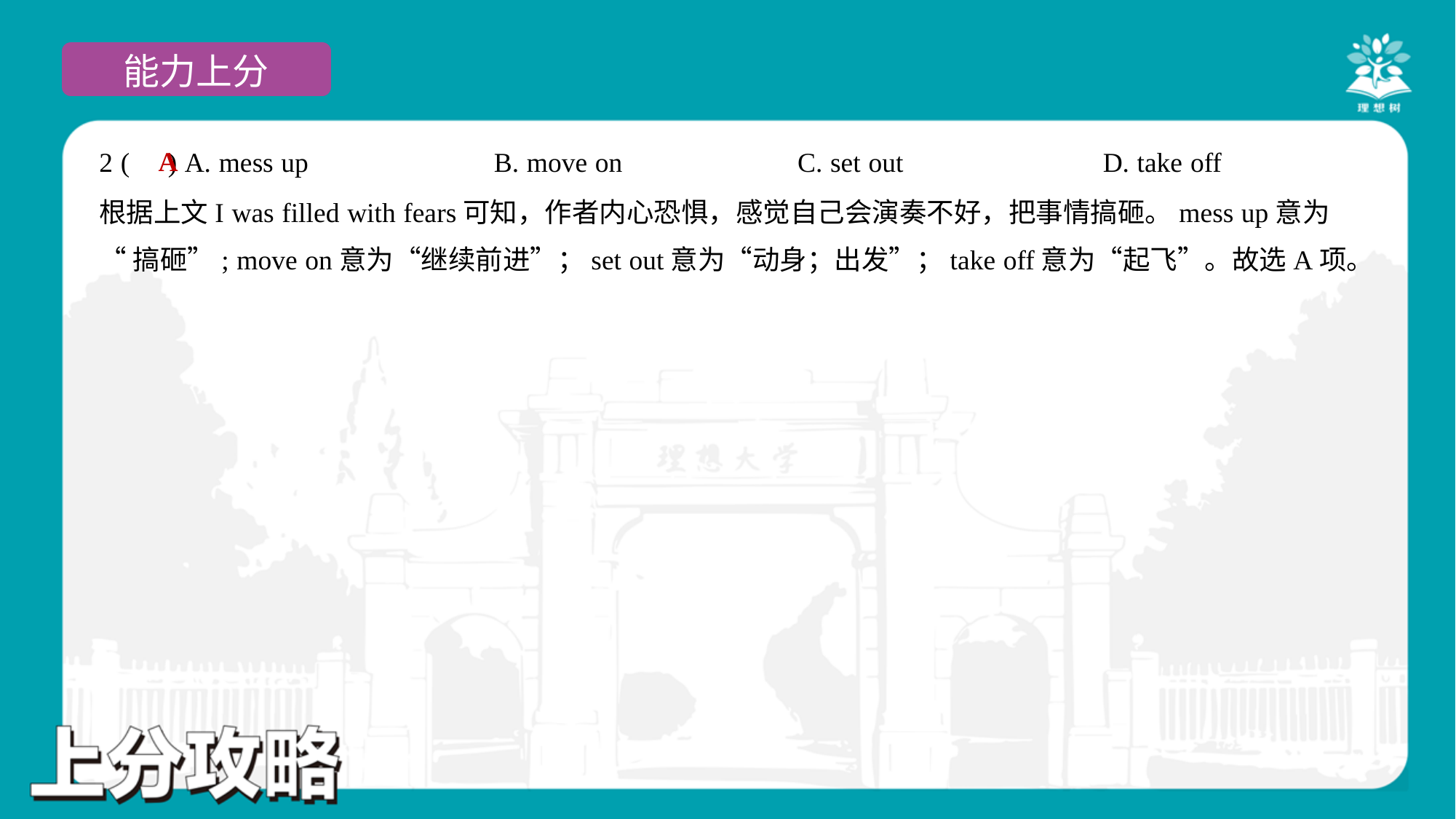

A
2 (     ) A. mess up	B. move on	C. set out	D. take off
根据上文I was filled with fears可知，作者内心恐惧，感觉自己会演奏不好，把事情搞砸。mess up意为
“搞砸”; move on意为“继续前进”；set out意为“动身；出发”；take off意为“起飞”。故选A项。